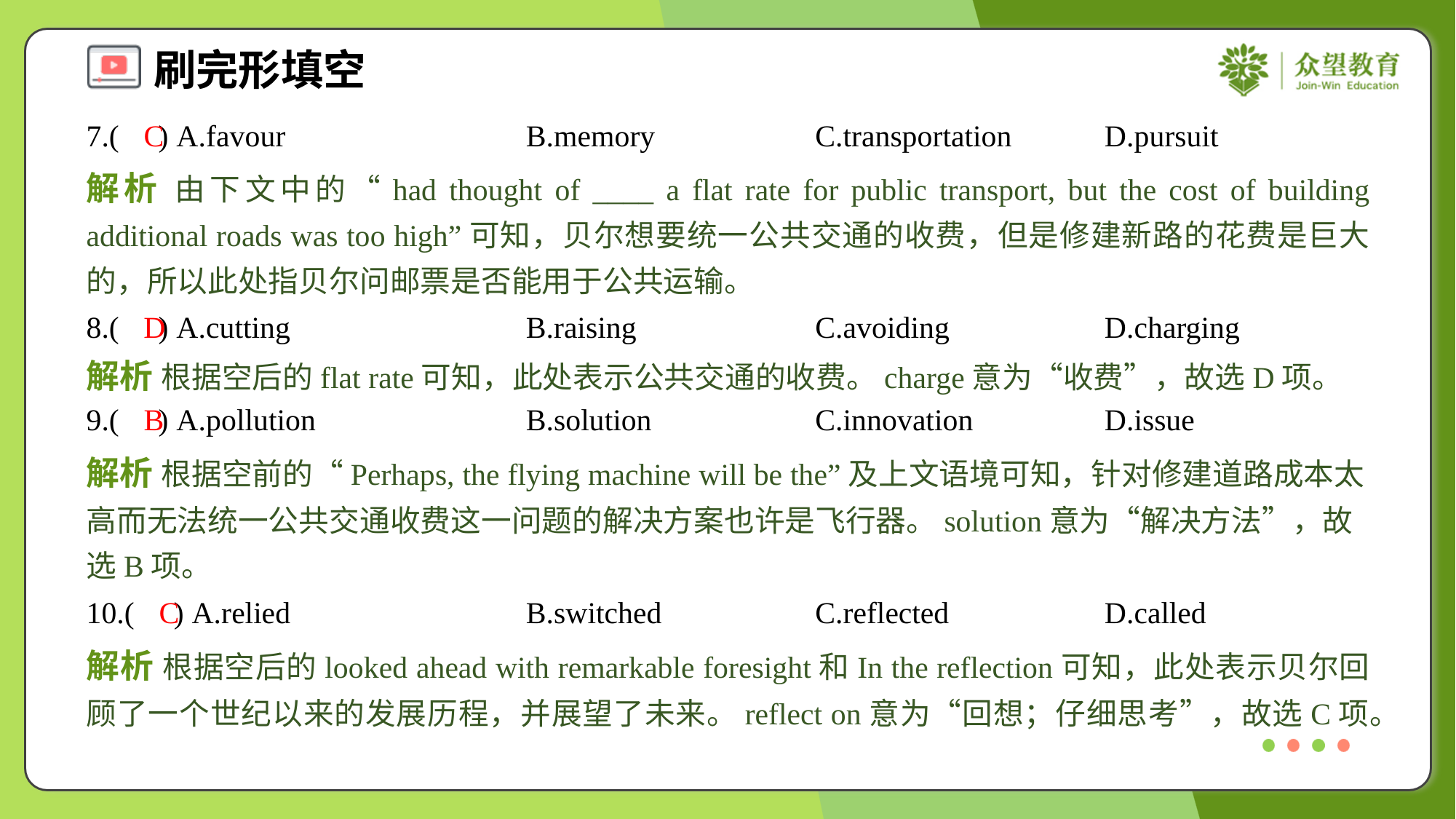

7.(     ) A.favour	B.memory	C.transportation	D.pursuit
C
解析 由下文中的“had thought of ____ a flat rate for public transport, but the cost of building additional roads was too high”可知，贝尔想要统一公共交通的收费，但是修建新路的花费是巨大的，所以此处指贝尔问邮票是否能用于公共运输。
8.(     ) A.cutting	B.raising	C.avoiding	D.charging
D
解析 根据空后的flat rate可知，此处表示公共交通的收费。charge意为“收费”，故选D项。
9.(     ) A.pollution	B.solution	C.innovation	D.issue
B
解析 根据空前的“Perhaps, the flying machine will be the”及上文语境可知，针对修建道路成本太高而无法统一公共交通收费这一问题的解决方案也许是飞行器。solution意为“解决方法”，故选B项。
10.(     ) A.relied	B.switched	C.reflected	D.called
C
解析 根据空后的looked ahead with remarkable foresight和In the reflection可知，此处表示贝尔回顾了一个世纪以来的发展历程，并展望了未来。reflect on意为“回想；仔细思考”，故选C项。